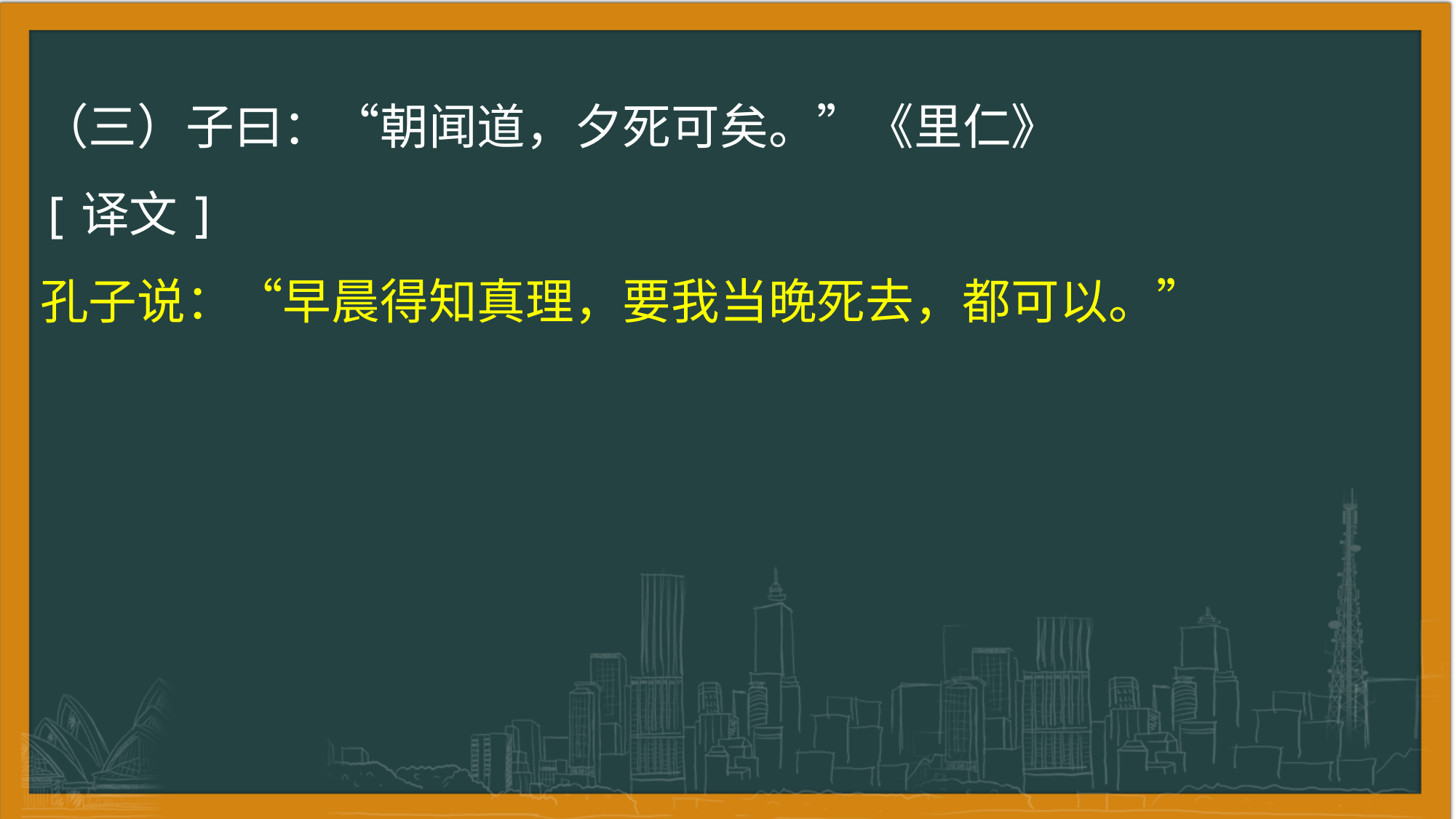

（三）子曰：“朝闻道，夕死可矣。”《里仁》
[译文]
孔子说：“早晨得知真理，要我当晚死去，都可以。”